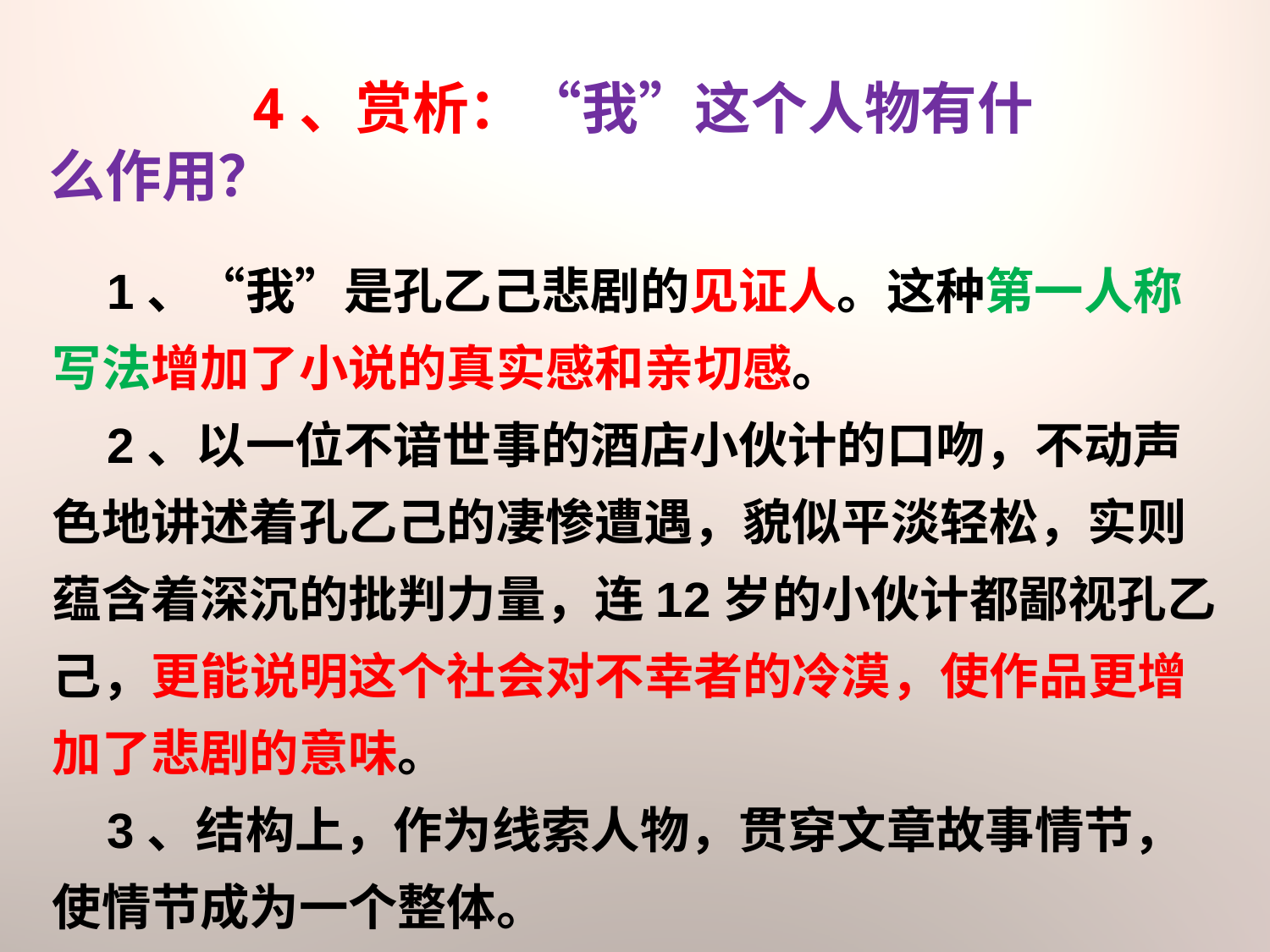

4、赏析：“我”这个人物有什么作用？
    1、“我”是孔乙己悲剧的见证人。这种第一人称写法增加了小说的真实感和亲切感。
    2、以一位不谙世事的酒店小伙计的口吻，不动声色地讲述着孔乙己的凄惨遭遇，貌似平淡轻松，实则蕴含着深沉的批判力量，连12岁的小伙计都鄙视孔乙己，更能说明这个社会对不幸者的冷漠，使作品更增加了悲剧的意味。
    3、结构上，作为线索人物，贯穿文章故事情节，使情节成为一个整体。